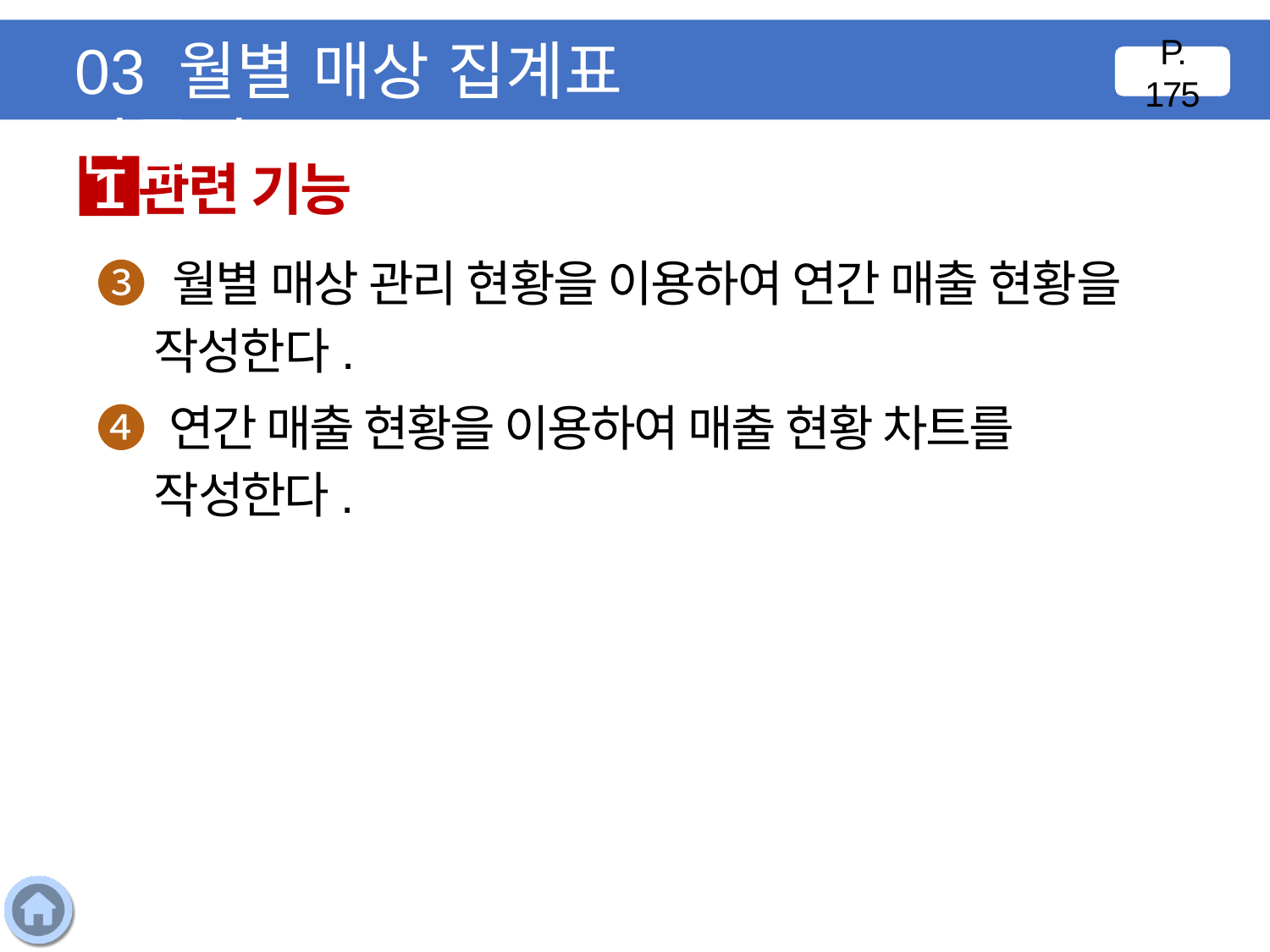

03 월별 매상 집계표 만들기
P. 175
관련 기능
1
❸ 월별 매상 관리 현황을 이용하여 연간 매출 현황을 작성한다.
❹ 연간 매출 현황을 이용하여 매출 현황 차트를 작성한다.